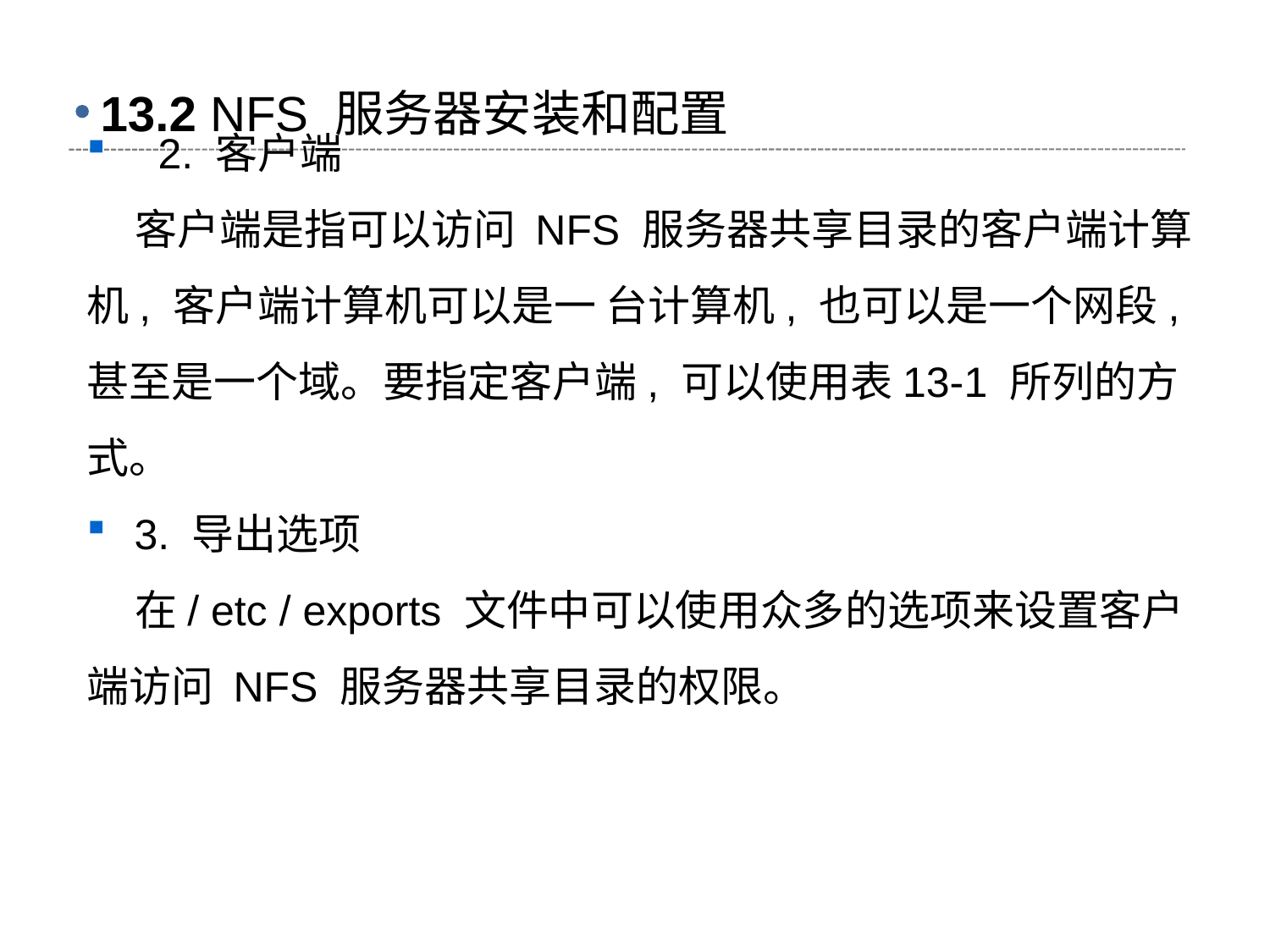

# 13.2 NFS 服务器安装和配置

  2. 客户端
    客户端是指可以访问 NFS 服务器共享目录的客户端计算机, 客户端计算机可以是一 台计算机, 也可以是一个网段, 甚至是一个域。要指定客户端, 可以使用表13-1 所列的方式。
3. 导出选项
    在/ etc / exports 文件中可以使用众多的选项来设置客户端访问 NFS 服务器共享目录的权限。